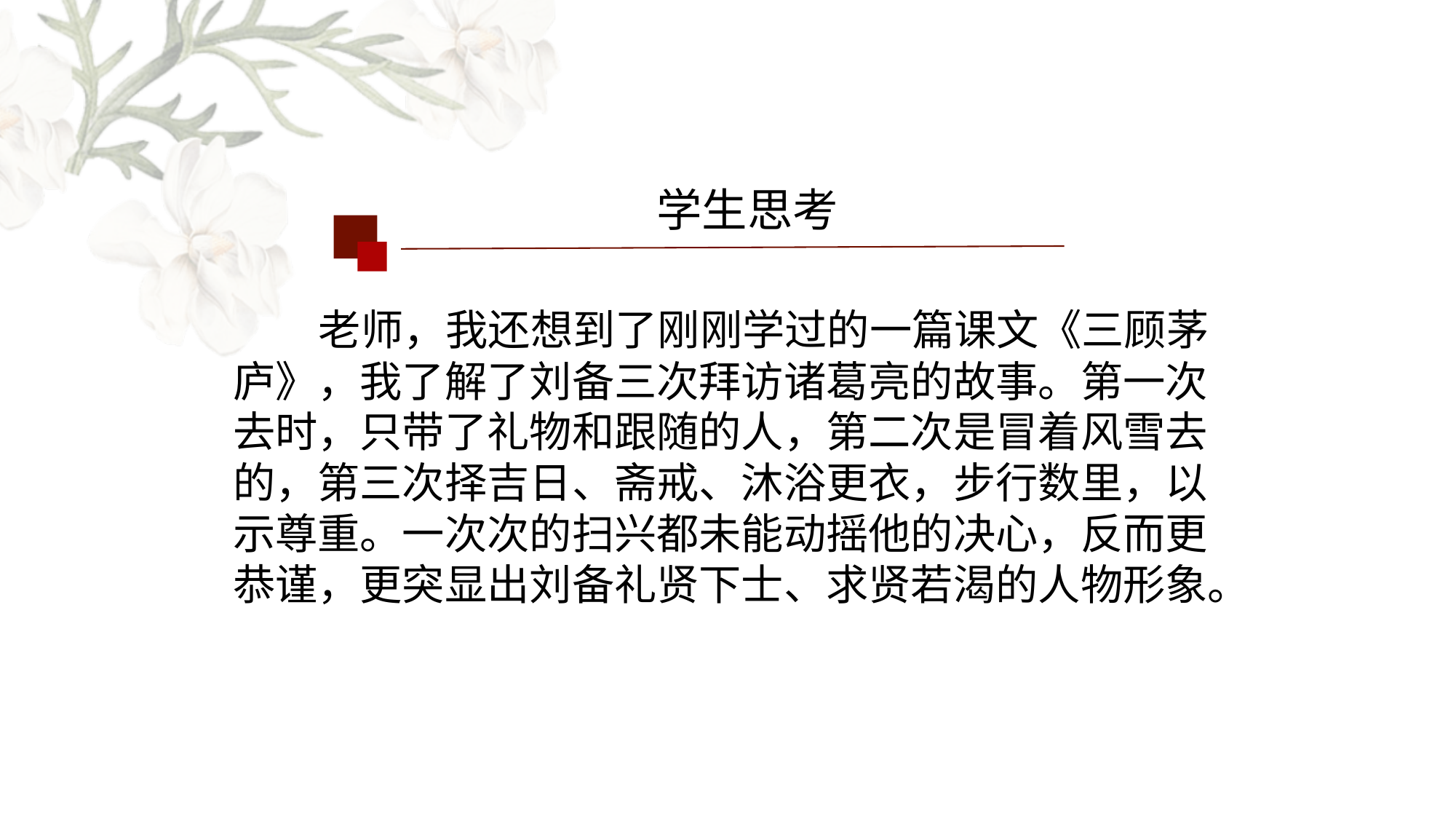

学生思考

        老师，我还想到了刚刚学过的一篇课文《三顾茅庐》，我了解了刘备三次拜访诸葛亮的故事。第一次去时，只带了礼物和跟随的人，第二次是冒着风雪去的，第三次择吉日、斋戒、沐浴更衣，步行数里，以示尊重。一次次的扫兴都未能动摇他的决心，反而更恭谨，更突显出刘备礼贤下士、求贤若渴的人物形象。